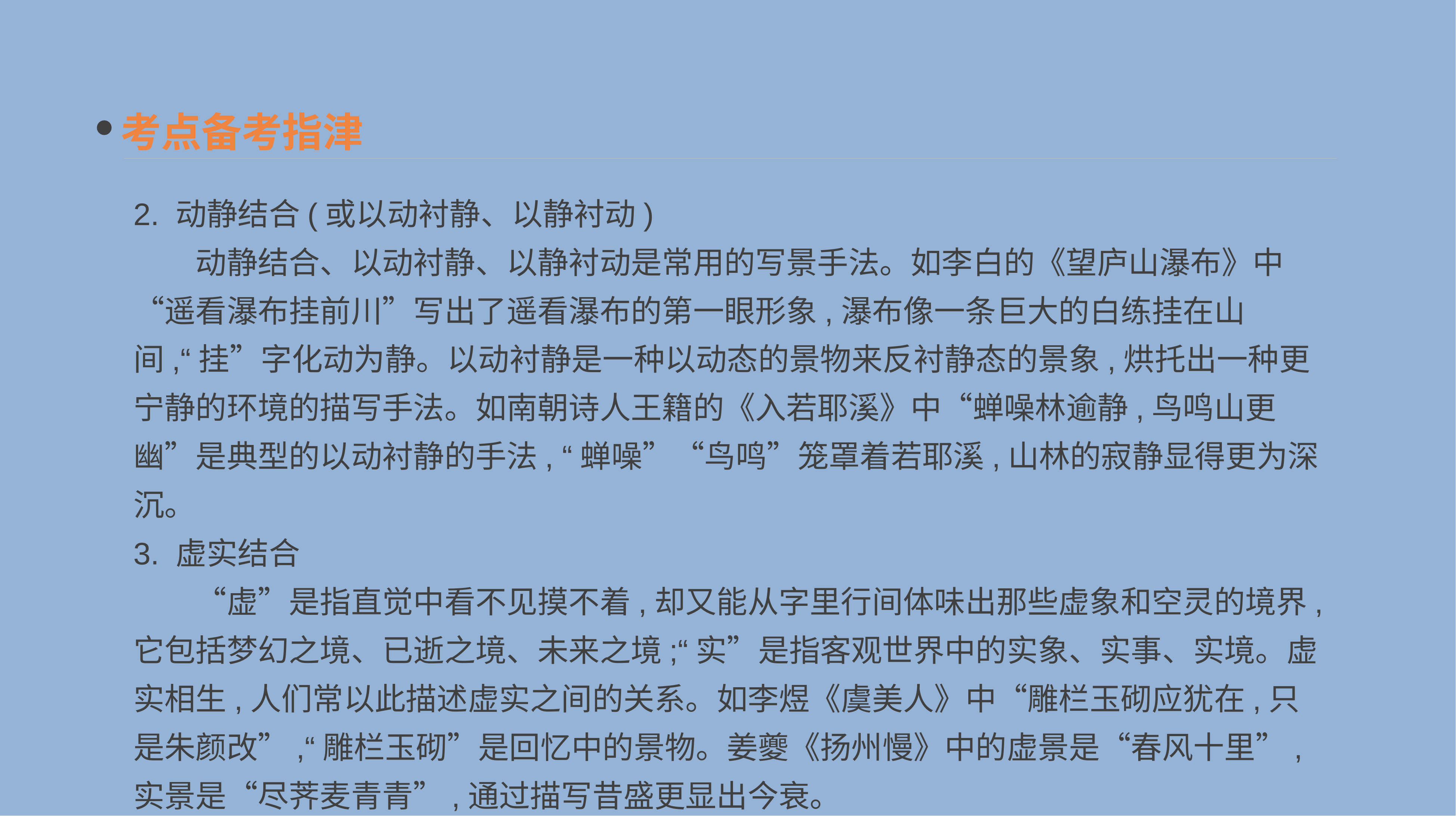

考点备考指津

2. 动静结合(或以动衬静、以静衬动)
　　动静结合、以动衬静、以静衬动是常用的写景手法。如李白的《望庐山瀑布》中“遥看瀑布挂前川”写出了遥看瀑布的第一眼形象,瀑布像一条巨大的白练挂在山间,“挂”字化动为静。以动衬静是一种以动态的景物来反衬静态的景象,烘托出一种更宁静的环境的描写手法。如南朝诗人王籍的《入若耶溪》中“蝉噪林逾静,鸟鸣山更幽”是典型的以动衬静的手法, “蝉噪”“鸟鸣”笼罩着若耶溪,山林的寂静显得更为深沉。
3. 虚实结合
　　“虚”是指直觉中看不见摸不着,却又能从字里行间体味出那些虚象和空灵的境界,它包括梦幻之境、已逝之境、未来之境;“实”是指客观世界中的实象、实事、实境。虚实相生,人们常以此描述虚实之间的关系。如李煜《虞美人》中“雕栏玉砌应犹在,只是朱颜改”,“雕栏玉砌”是回忆中的景物。姜夔《扬州慢》中的虚景是“春风十里”,实景是“尽荠麦青青”,通过描写昔盛更显出今衰。